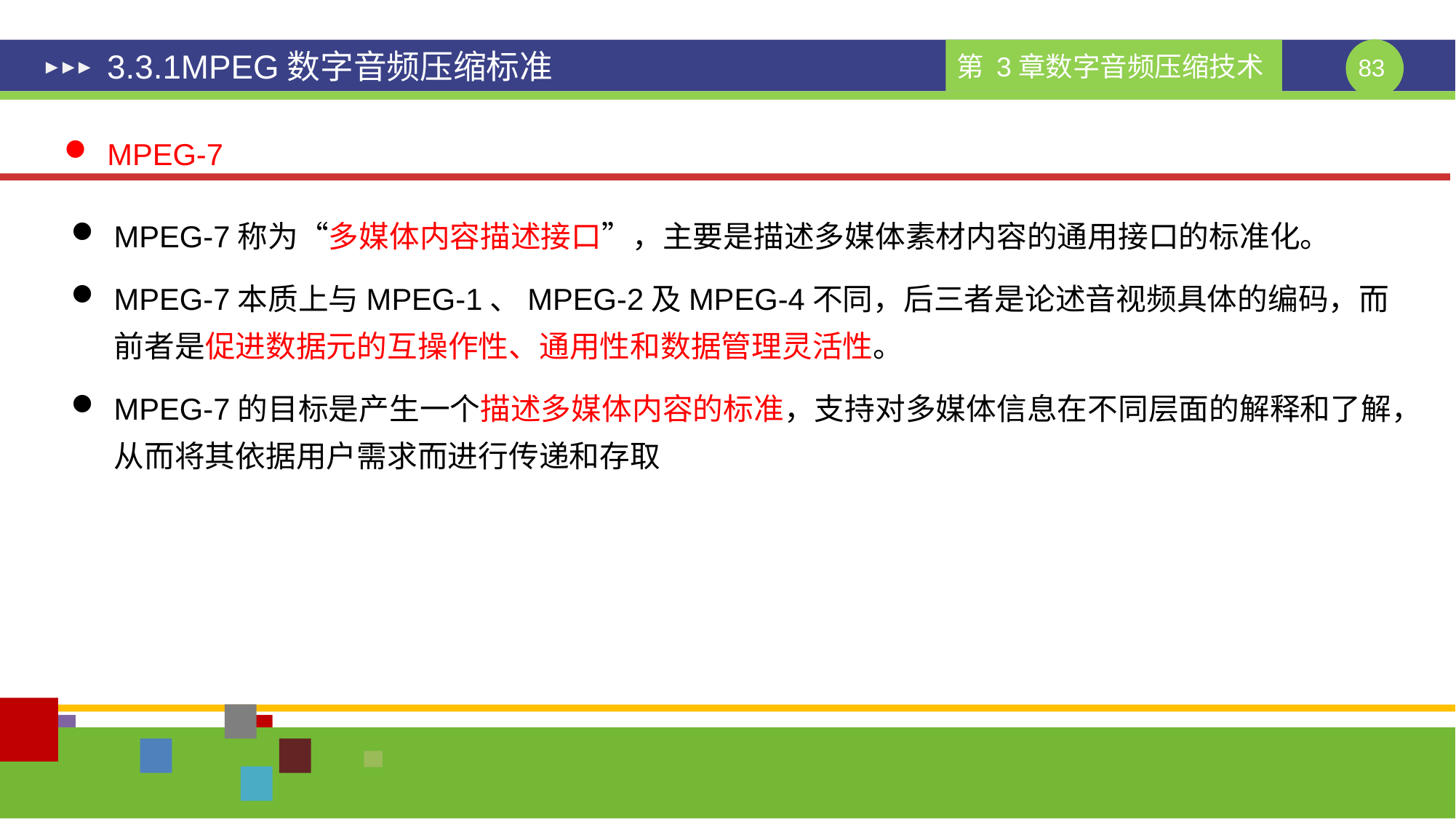

# 3.3.1MPEG数字音频压缩标准
MPEG-7

MPEG-7称为“多媒体内容描述接口”，主要是描述多媒体素材内容的通用接口的标准化。
MPEG-7本质上与MPEG-1、MPEG-2及MPEG-4不同，后三者是论述音视频具体的编码，而前者是促进数据元的互操作性、通用性和数据管理灵活性。
MPEG-7的目标是产生一个描述多媒体内容的标准，支持对多媒体信息在不同层面的解释和了解，从而将其依据用户需求而进行传递和存取